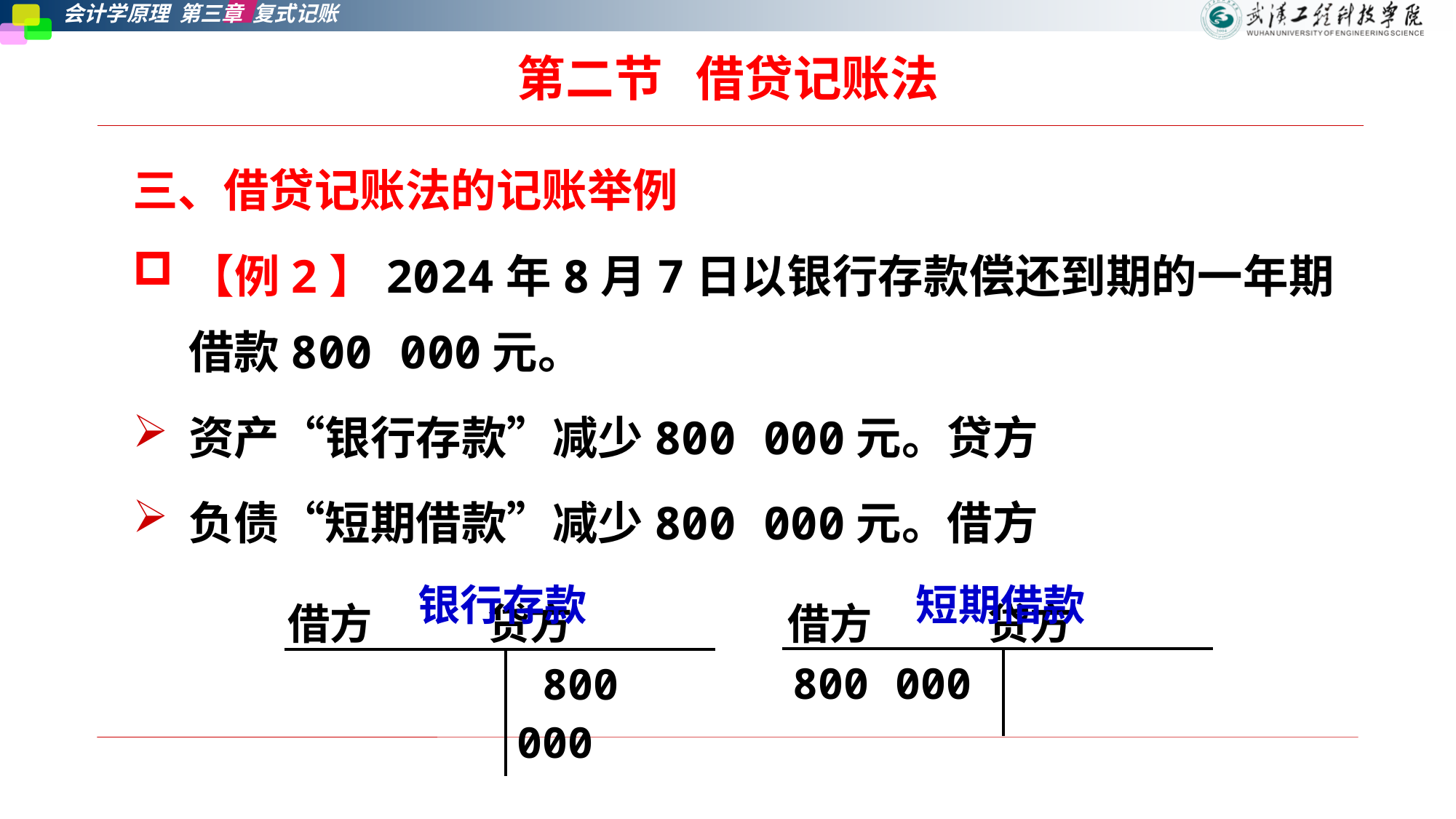

# 第二节   借贷记账法
三、借贷记账法的记账举例
【例2】2024年8月7日以银行存款偿还到期的一年期借款800 000元。
资产“银行存款”减少800 000元。贷方
负债“短期借款”减少800 000元。借方
银行存款
短期借款
借方            贷方
借方            贷方
| 800 000 |  |
| --- | --- |
|  | 800 000 |
| --- | --- |